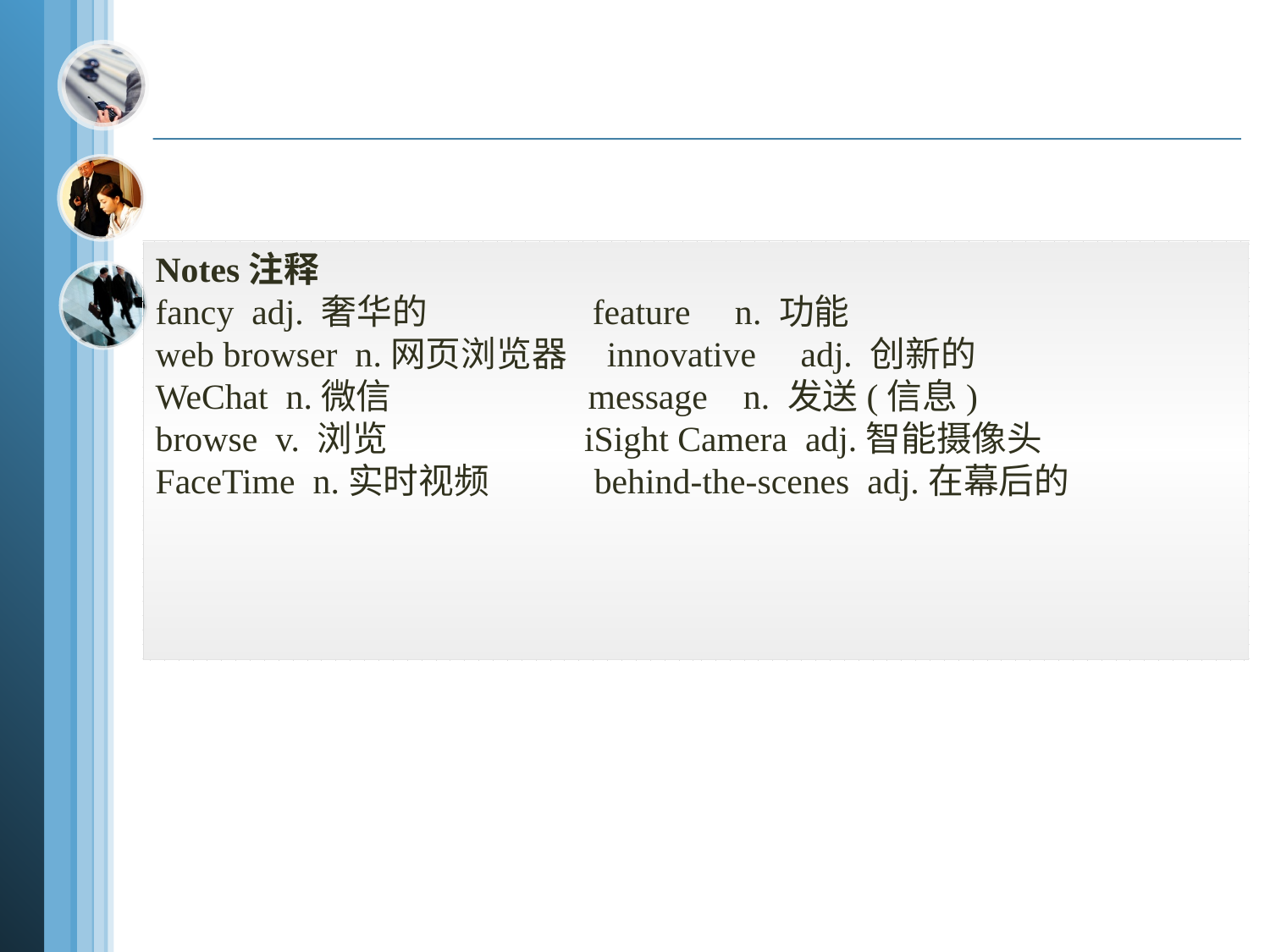

Notes注释
fancy  adj. 奢华的                    feature     n. 功能
web browser  n.网页浏览器    innovative     adj. 创新的
WeChat  n.微信                        message    n. 发送(信息)
browse  v. 浏览                        iSight Camera  adj.智能摄像头
FaceTime  n.实时视频                         behind-the-scenes  adj.在幕后的